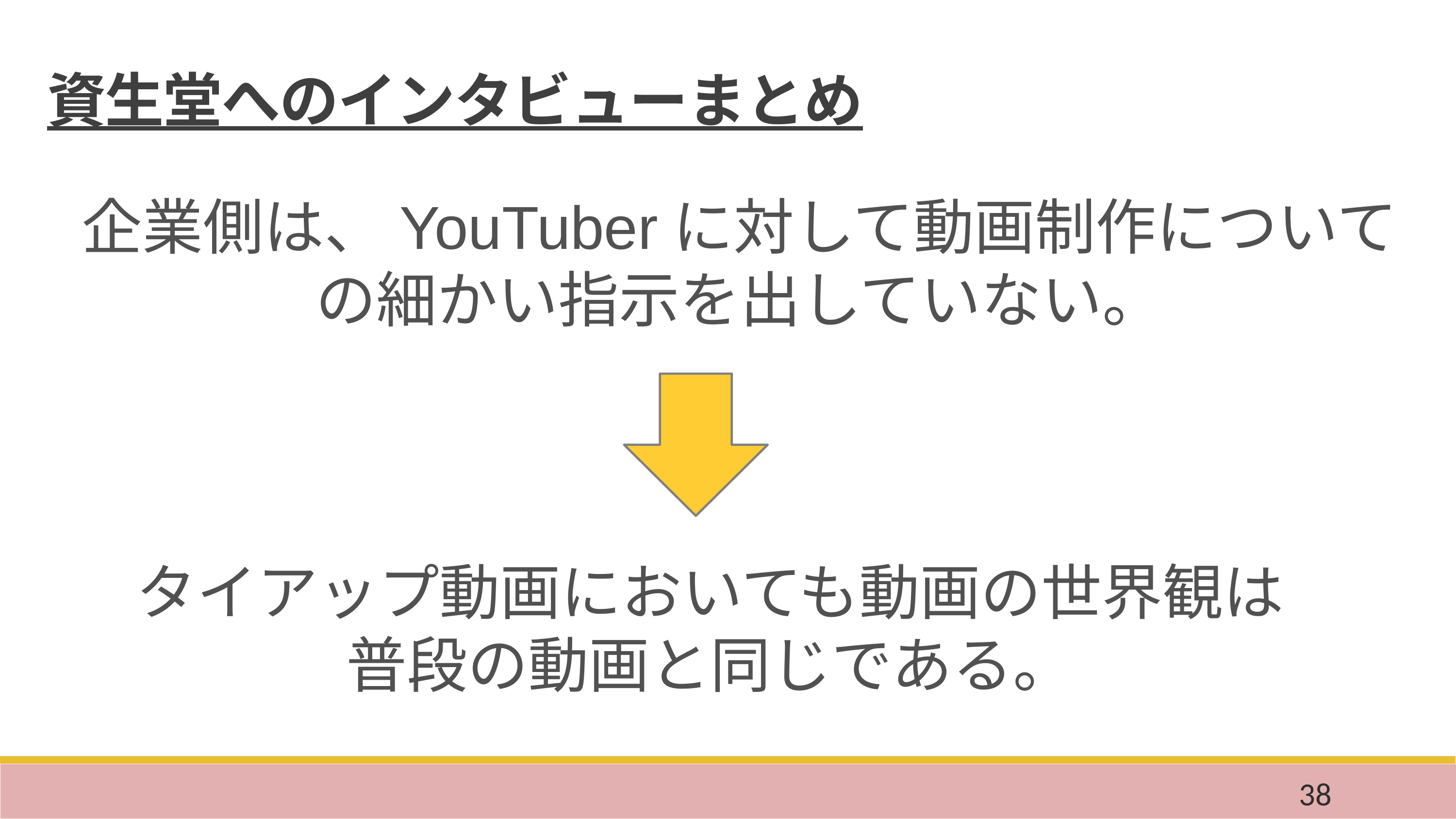

資生堂へのインタビューまとめ
企業側は、YouTuberに対して動画制作についての細かい指示を出していない。

タイアップ動画においても動画の世界観は普段の動画と同じである。
38